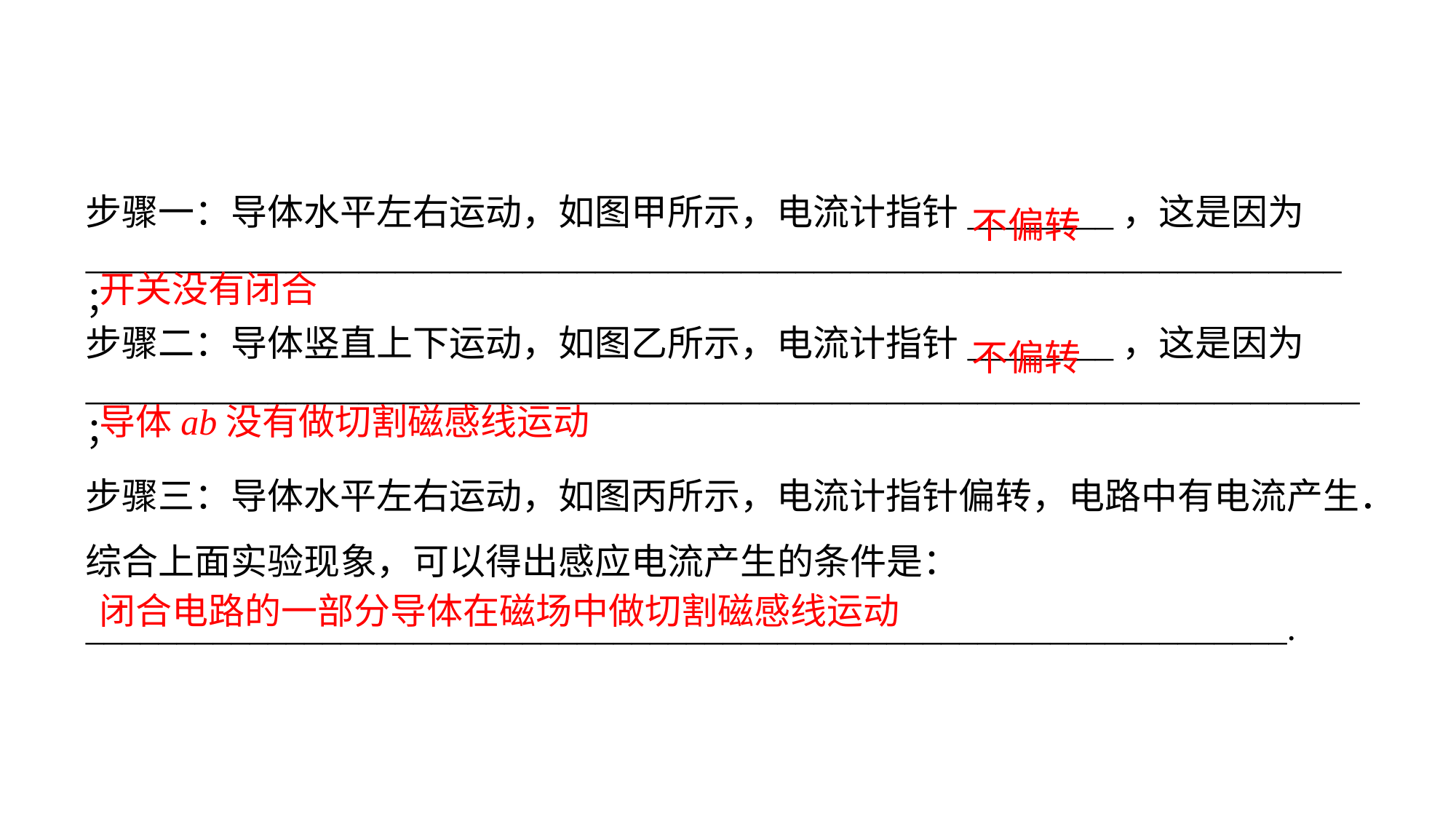

步骤一：导体水平左右运动，如图甲所示，电流计指针________，这是因为_____________________________________________________________________；步骤二：导体竖直上下运动，如图乙所示，电流计指针________，这是因为______________________________________________________________________；步骤三：导体水平左右运动，如图丙所示，电流计指针偏转，电路中有电流产生．综合上面实验现象，可以得出感应电流产生的条件是：__________________________________________________________________.
不偏转
开关没有闭合
不偏转
导体ab没有做切割磁感线运动
闭合电路的一部分导体在磁场中做切割磁感线运动